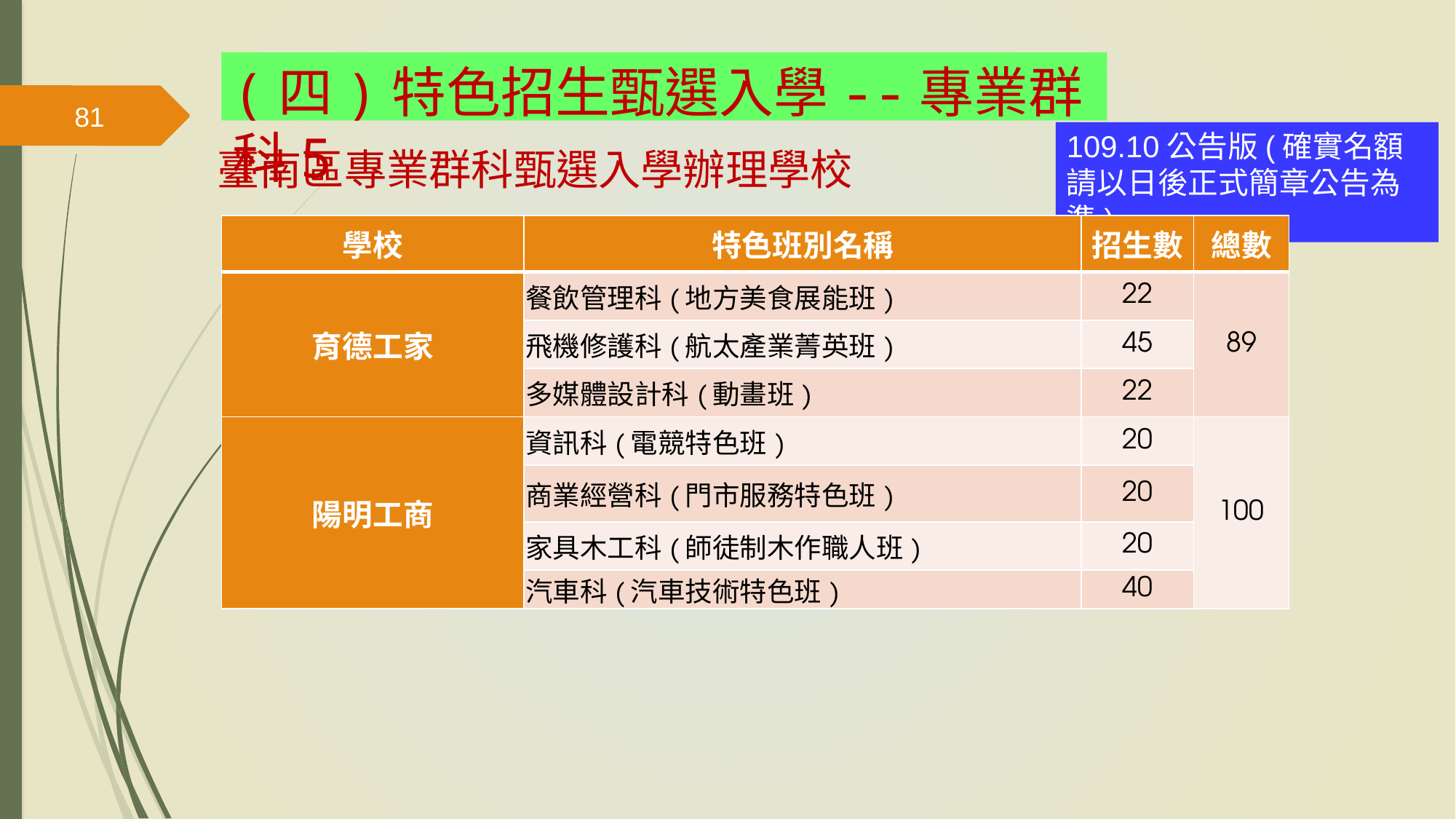

(四)特色招生甄選入學--專業群科5
81
109.10公告版(確實名額請以日後正式簡章公告為準)
# 臺南區專業群科甄選入學辦理學校
| 學校 | 特色班別名稱 | 招生數 | 總數 |
| --- | --- | --- | --- |
| 育德工家 | 餐飲管理科(地方美食展能班) | 22 | 89 |
|  | 飛機修護科(航太產業菁英班) | 45 |  |
|  | 多媒體設計科(動畫班) | 22 |  |
| 陽明工商 | 資訊科(電競特色班) | 20 | 100 |
|  | 商業經營科(門市服務特色班) | 20 |  |
|  | 家具木工科(師徒制木作職人班) | 20 |  |
|  | 汽車科(汽車技術特色班) | 40 |  |